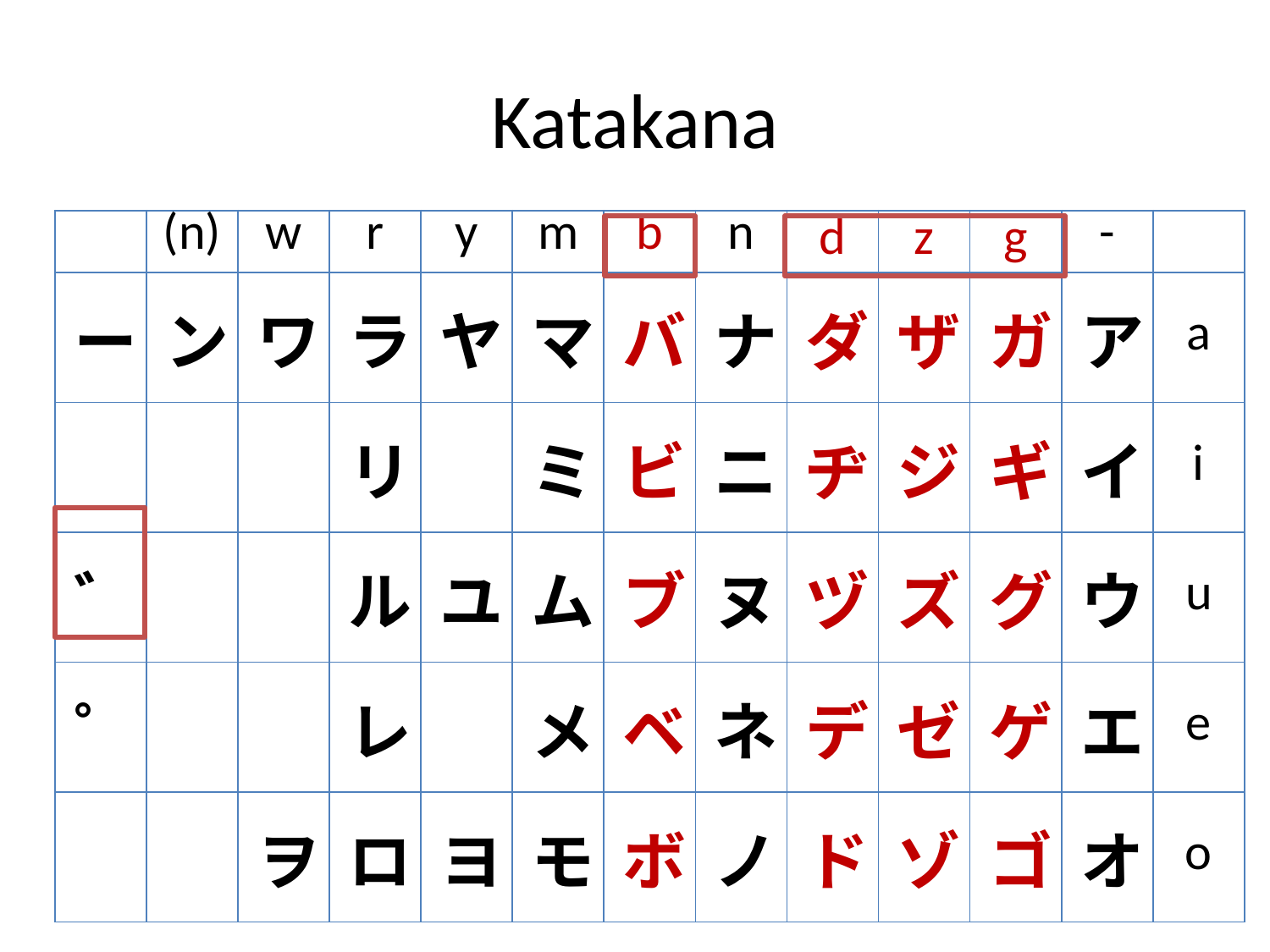

# Katakana
|  | (n) | w | r | y | m | b | n | d | z | g | - |  |
| --- | --- | --- | --- | --- | --- | --- | --- | --- | --- | --- | --- | --- |
| ー | ン | ワ | ラ | ヤ | マ | バ | ナ | ダ | ザ | ガ | ア | a |
|  |  |  | リ |  | ミ | ビ | ニ | ヂ | ジ | ギ | イ | i |
| ゛ |  |  | ル | ユ | ム | ブ | ヌ | ヅ | ズ | グ | ウ | u |
| ゜ |  |  | レ |  | メ | ベ | ネ | デ | ゼ | ゲ | エ | e |
|  |  | ヲ | ロ | ヨ | モ | ボ | ノ | ド | ゾ | ゴ | オ | o |